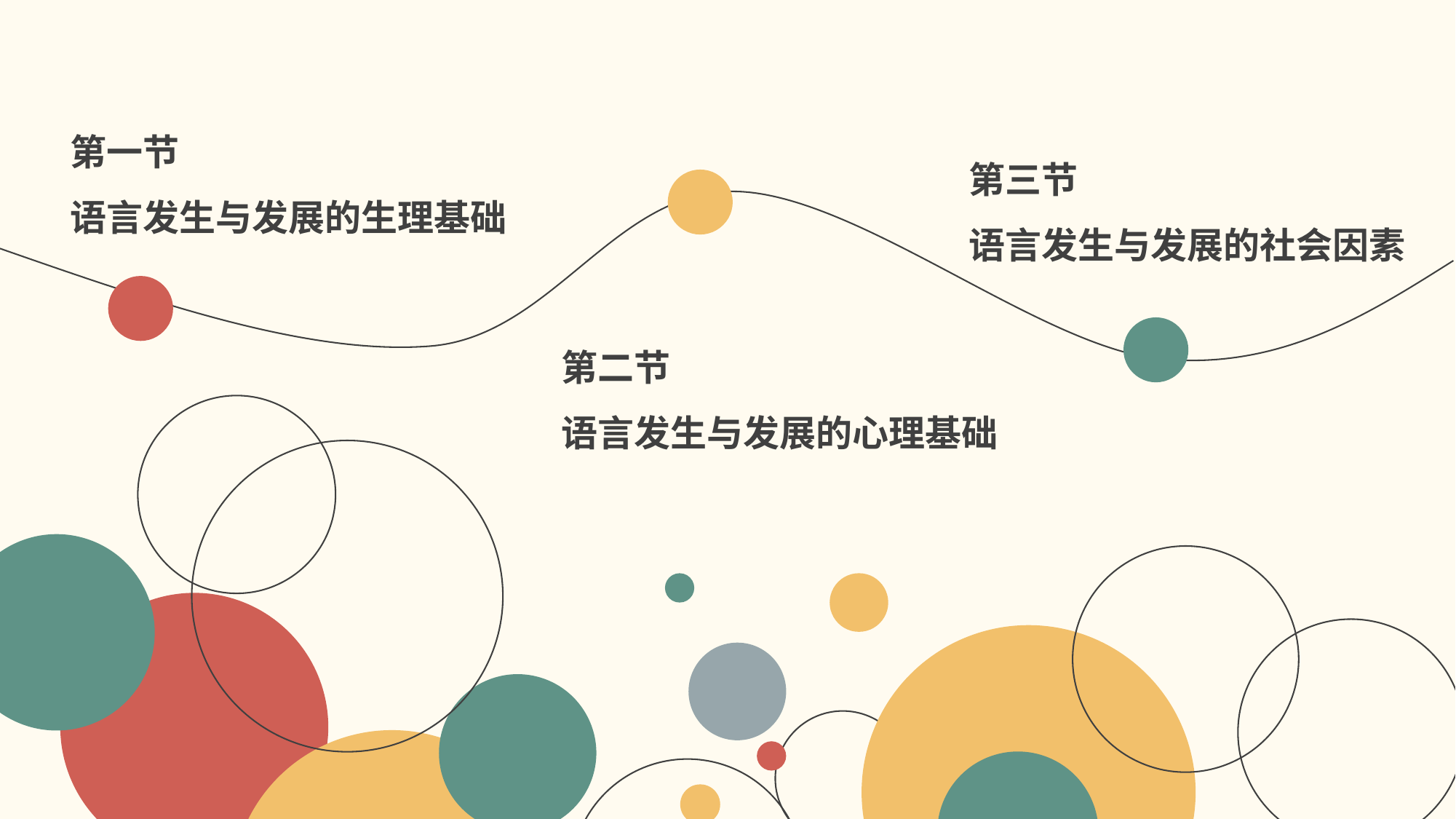

第一节
语言发生与发展的生理基础
第三节
语言发生与发展的社会因素

第二节
语言发生与发展的心理基础